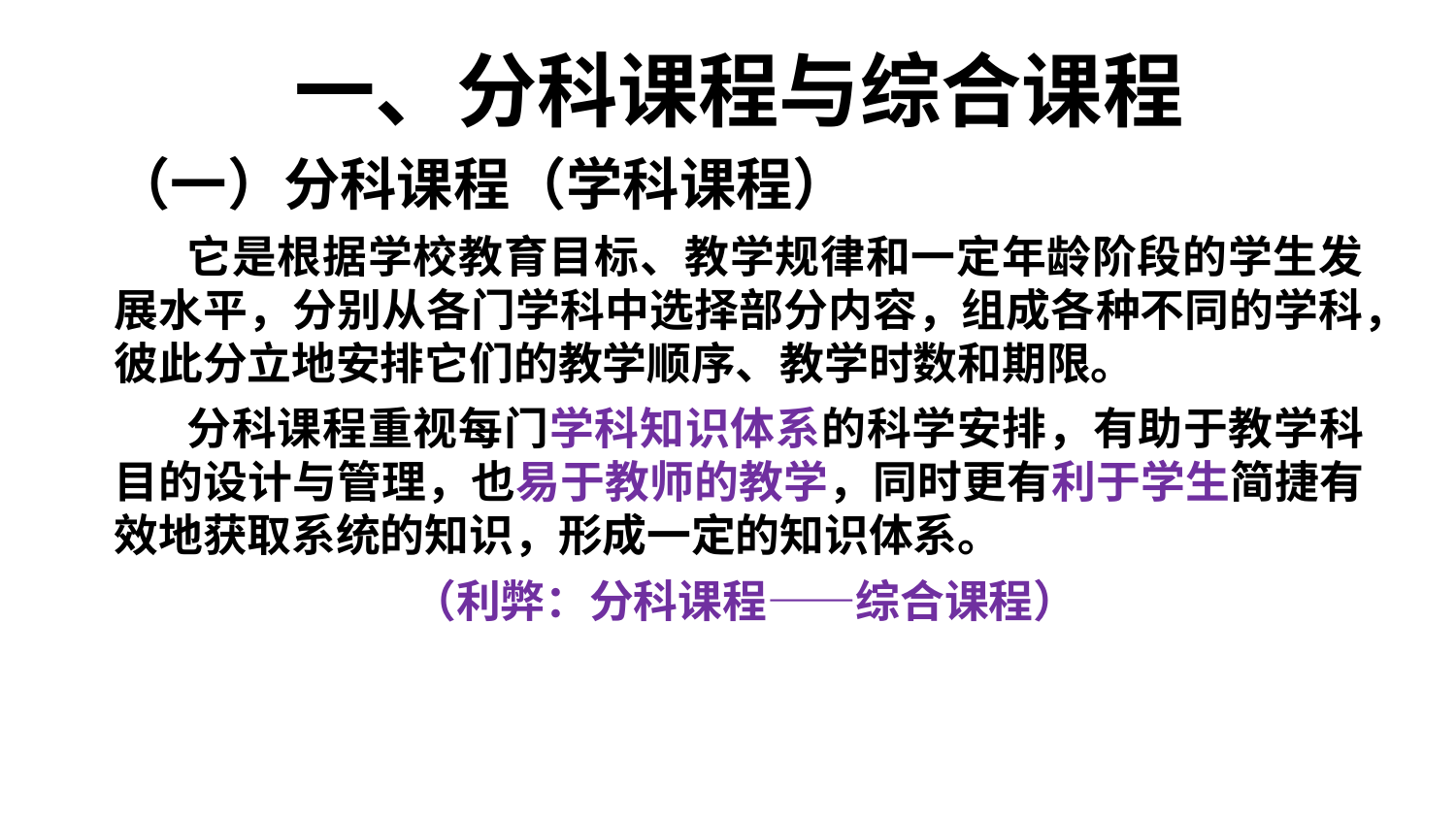

一、分科课程与综合课程
（一）分科课程（学科课程）
它是根据学校教育目标、教学规律和一定年龄阶段的学生发展水平，分别从各门学科中选择部分内容，组成各种不同的学科，彼此分立地安排它们的教学顺序、教学时数和期限。
分科课程重视每门学科知识体系的科学安排，有助于教学科目的设计与管理，也易于教师的教学，同时更有利于学生简捷有效地获取系统的知识，形成一定的知识体系。
                     （利弊：分科课程——综合课程）